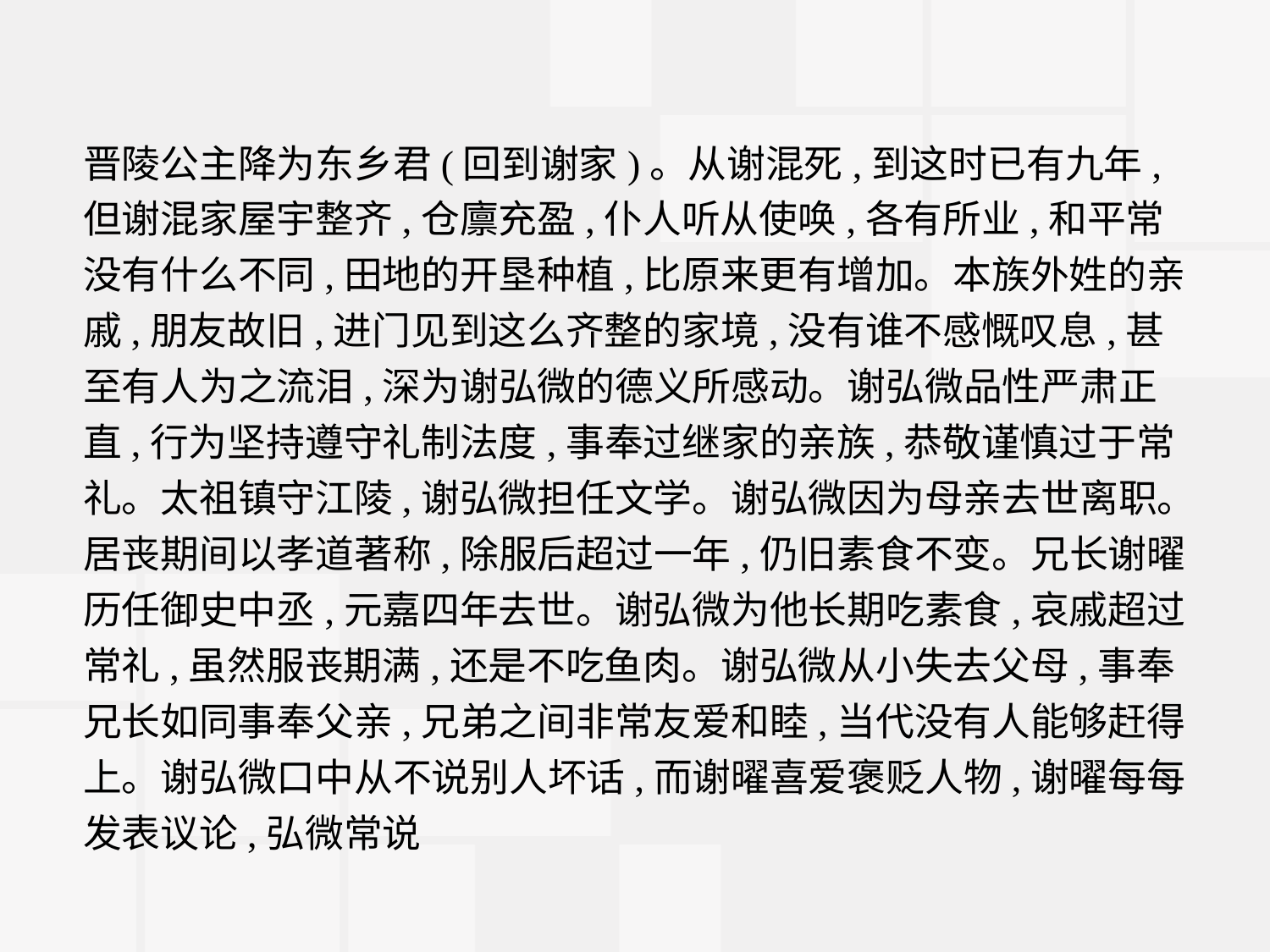

晋陵公主降为东乡君(回到谢家)。从谢混死,到这时已有九年,但谢混家屋宇整齐,仓廪充盈,仆人听从使唤,各有所业,和平常没有什么不同,田地的开垦种植,比原来更有增加。本族外姓的亲戚,朋友故旧,进门见到这么齐整的家境,没有谁不感慨叹息,甚至有人为之流泪,深为谢弘微的德义所感动。谢弘微品性严肃正直,行为坚持遵守礼制法度,事奉过继家的亲族,恭敬谨慎过于常礼。太祖镇守江陵,谢弘微担任文学。谢弘微因为母亲去世离职。居丧期间以孝道著称,除服后超过一年,仍旧素食不变。兄长谢曜历任御史中丞,元嘉四年去世。谢弘微为他长期吃素食,哀戚超过常礼,虽然服丧期满,还是不吃鱼肉。谢弘微从小失去父母,事奉兄长如同事奉父亲,兄弟之间非常友爱和睦,当代没有人能够赶得上。谢弘微口中从不说别人坏话,而谢曜喜爱褒贬人物,谢曜每每发表议论,弘微常说